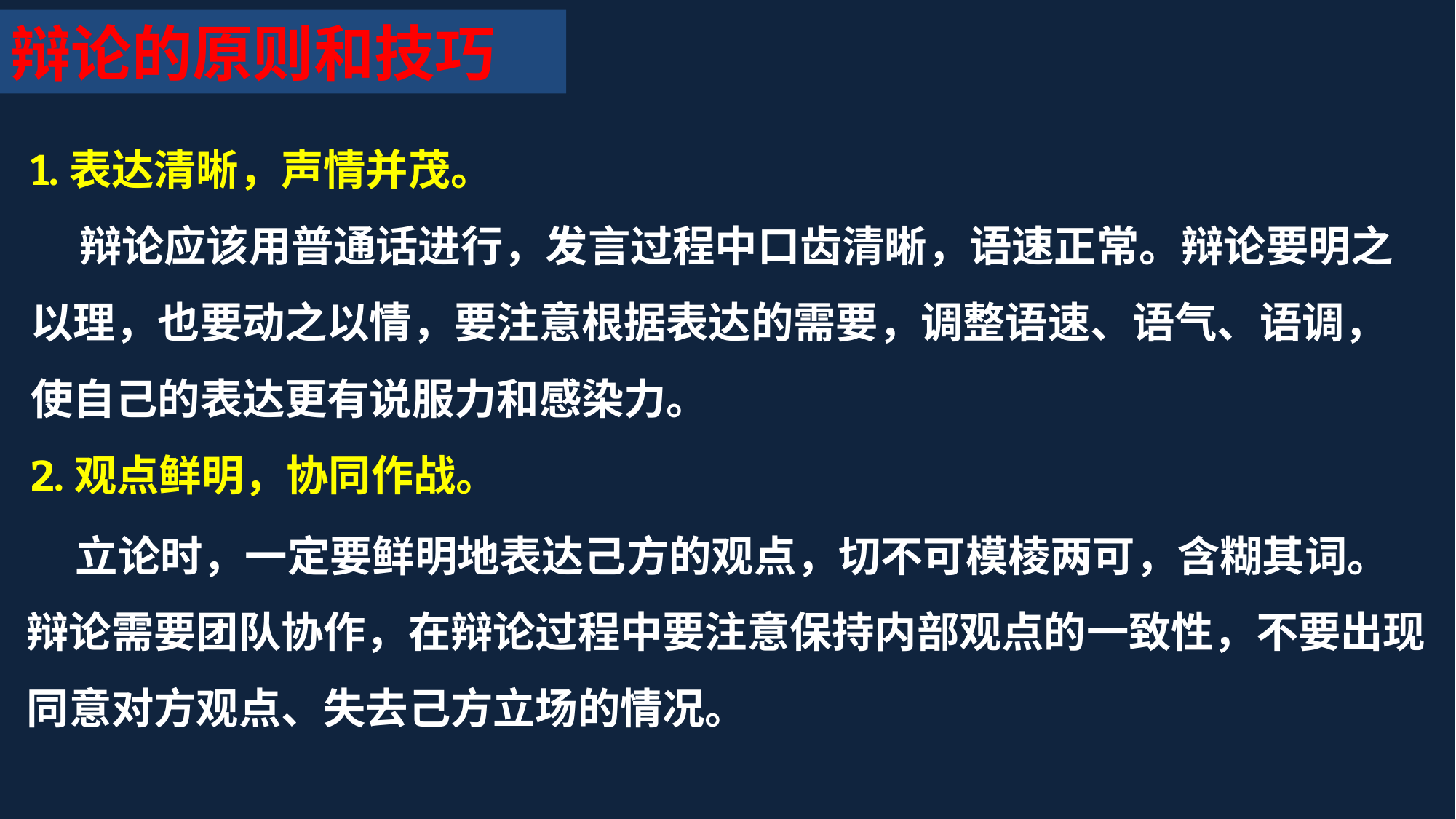

辩论的原则和技巧
1.表达清晰，声情并茂。
    辩论应该用普通话进行，发言过程中口齿清晰，语速正常。辩论要明之以理，也要动之以情，要注意根据表达的需要，调整语速、语气、语调，使自己的表达更有说服力和感染力。
2.观点鲜明，协同作战。

    立论时，一定要鲜明地表达己方的观点，切不可模棱两可，含糊其词。辩论需要团队协作，在辩论过程中要注意保持内部观点的一致性，不要出现同意对方观点、失去己方立场的情况。